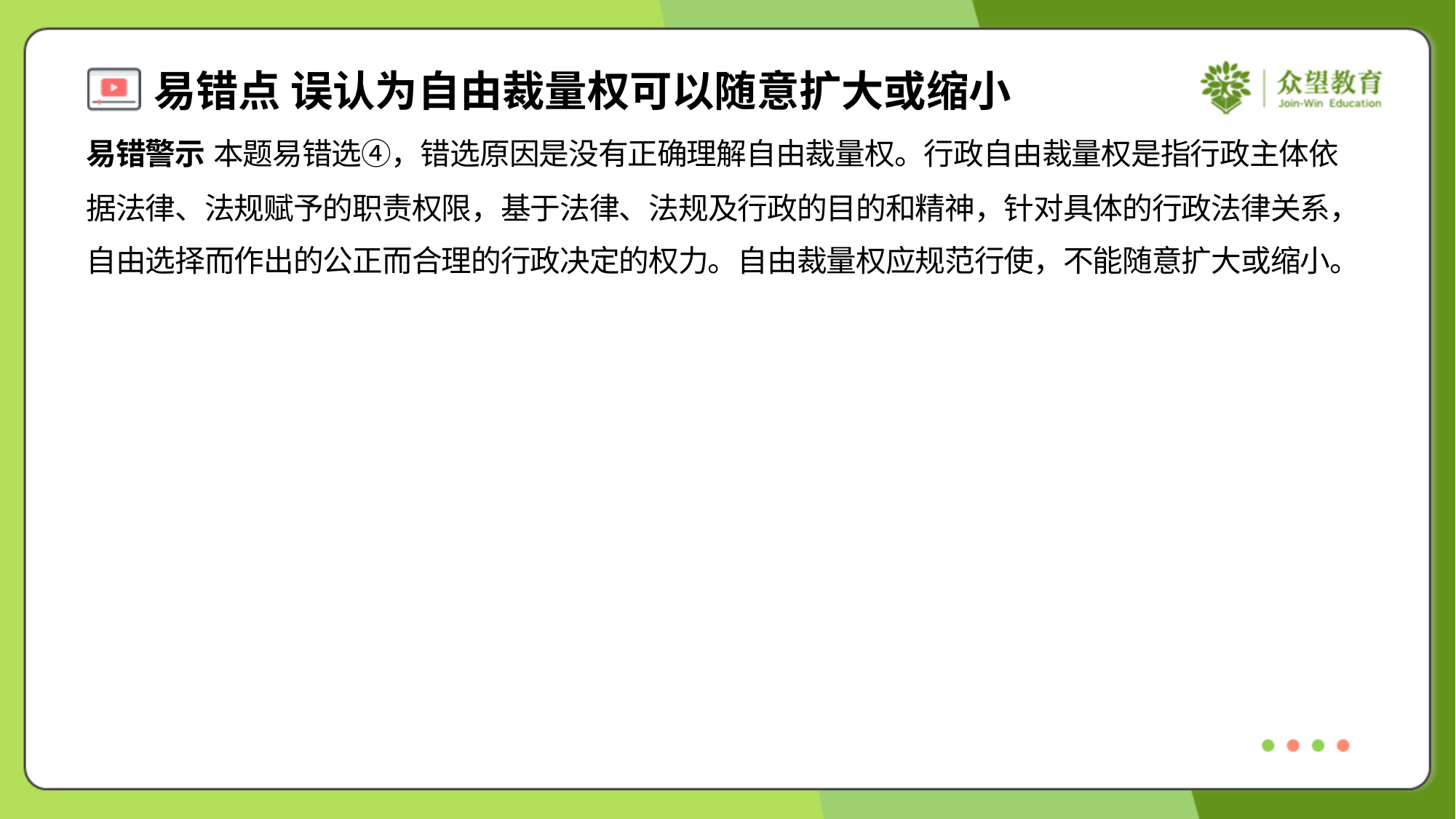

易错警示 本题易错选④，错选原因是没有正确理解自由裁量权。行政自由裁量权是指行政主体依
据法律、法规赋予的职责权限，基于法律、法规及行政的目的和精神，针对具体的行政法律关系，
自由选择而作出的公正而合理的行政决定的权力。自由裁量权应规范行使，不能随意扩大或缩小。